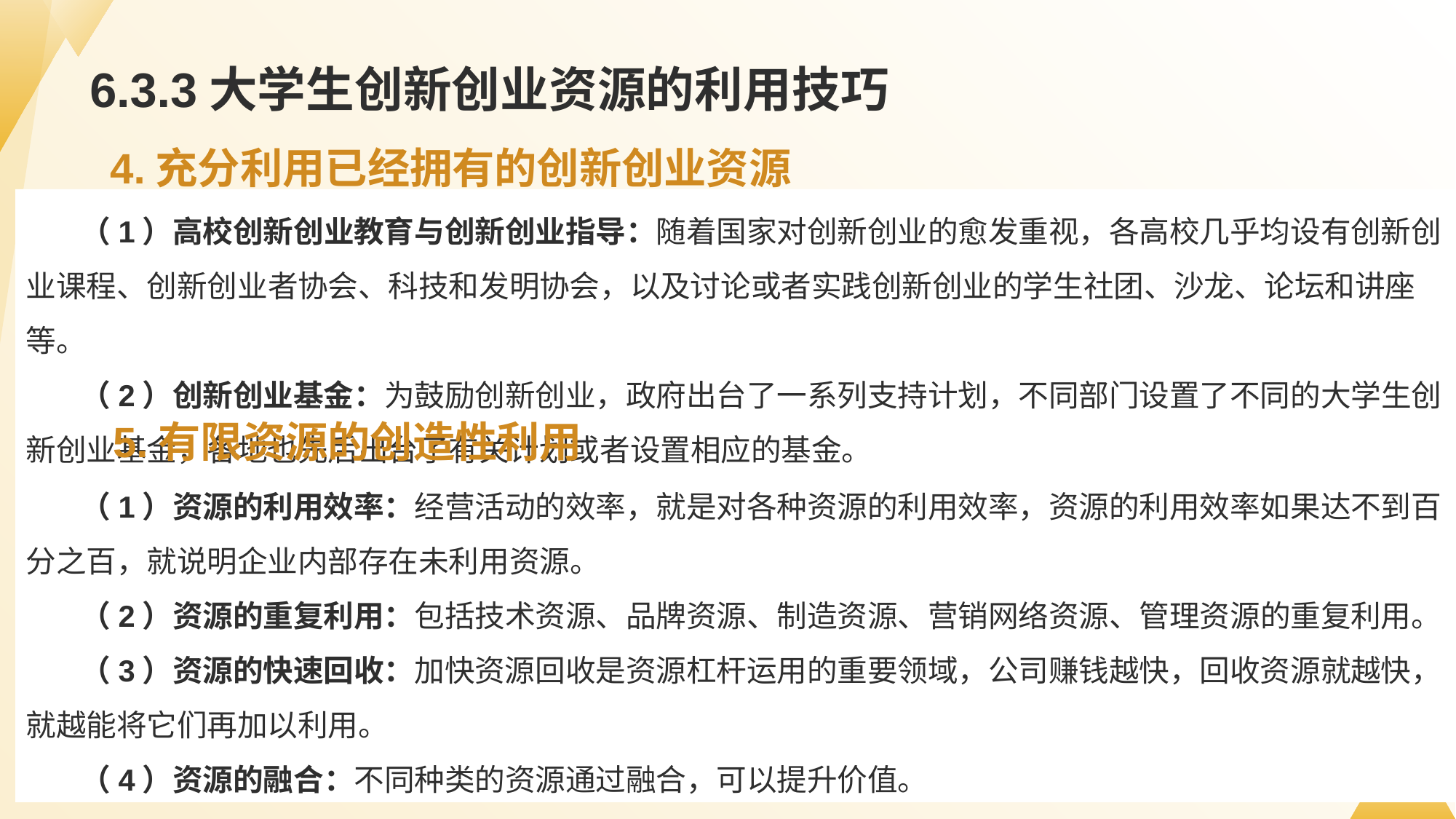

# 6.3.3大学生创新创业资源的利用技巧
4.充分利用已经拥有的创新创业资源
（1）高校创新创业教育与创新创业指导：随着国家对创新创业的愈发重视，各高校几乎均设有创新创业课程、创新创业者协会、科技和发明协会，以及讨论或者实践创新创业的学生社团、沙龙、论坛和讲座等。
（2）创新创业基金：为鼓励创新创业，政府出台了一系列支持计划，不同部门设置了不同的大学生创新创业基金，各地也先后出台了有关计划或者设置相应的基金。
5.有限资源的创造性利用
（1）资源的利用效率：经营活动的效率，就是对各种资源的利用效率，资源的利用效率如果达不到百分之百，就说明企业内部存在未利用资源。
（2）资源的重复利用：包括技术资源、品牌资源、制造资源、营销网络资源、管理资源的重复利用。
（3）资源的快速回收：加快资源回收是资源杠杆运用的重要领域，公司赚钱越快，回收资源就越快，就越能将它们再加以利用。
（4）资源的融合：不同种类的资源通过融合，可以提升价值。